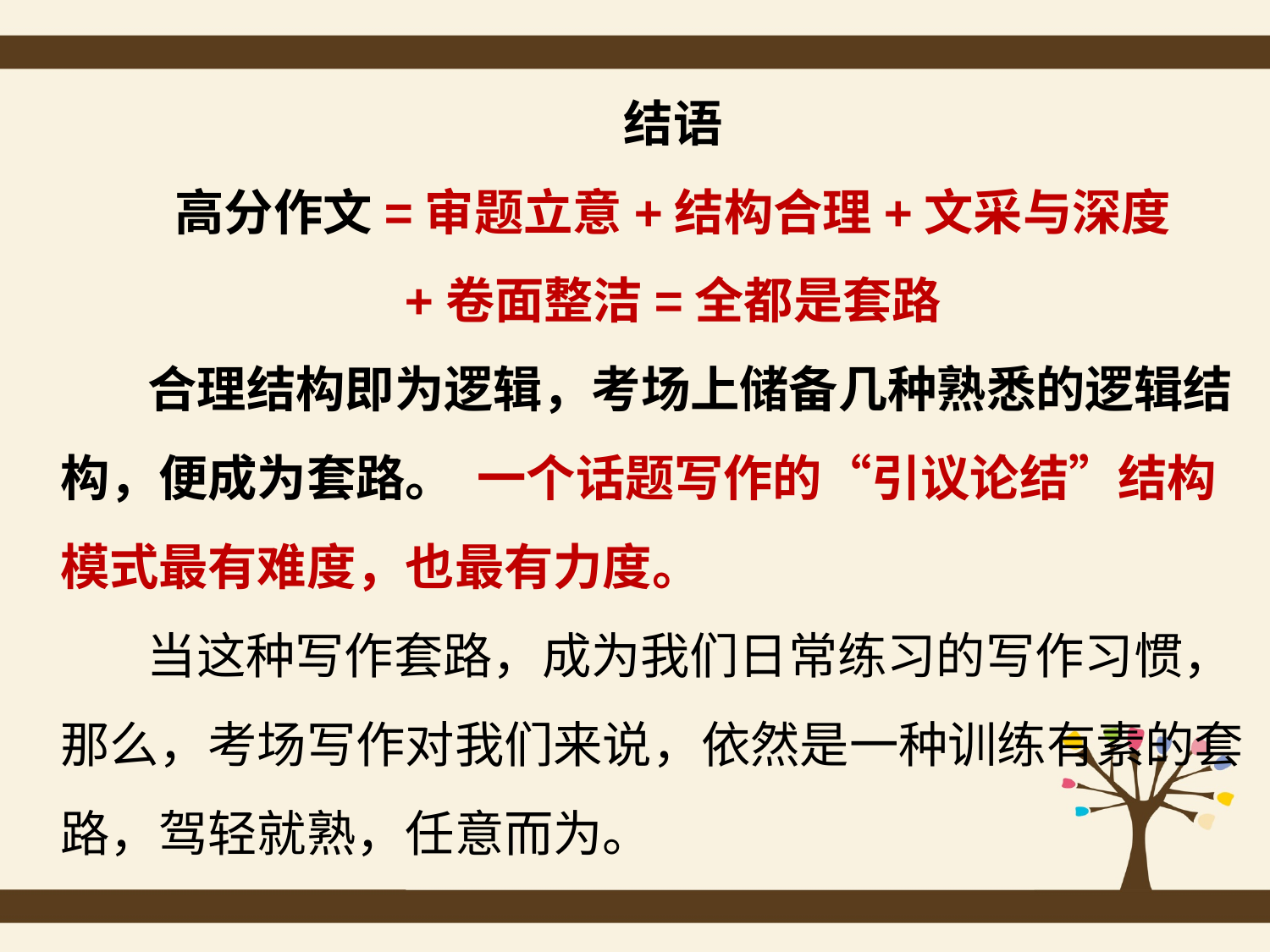

结语
高分作文=审题立意+结构合理+文采与深度
+卷面整洁=全都是套路
   合理结构即为逻辑，考场上储备几种熟悉的逻辑结构，便成为套路。  一个话题写作的“引议论结”结构模式最有难度，也最有力度。
   当这种写作套路，成为我们日常练习的写作习惯，那么，考场写作对我们来说，依然是一种训练有素的套路，驾轻就熟，任意而为。